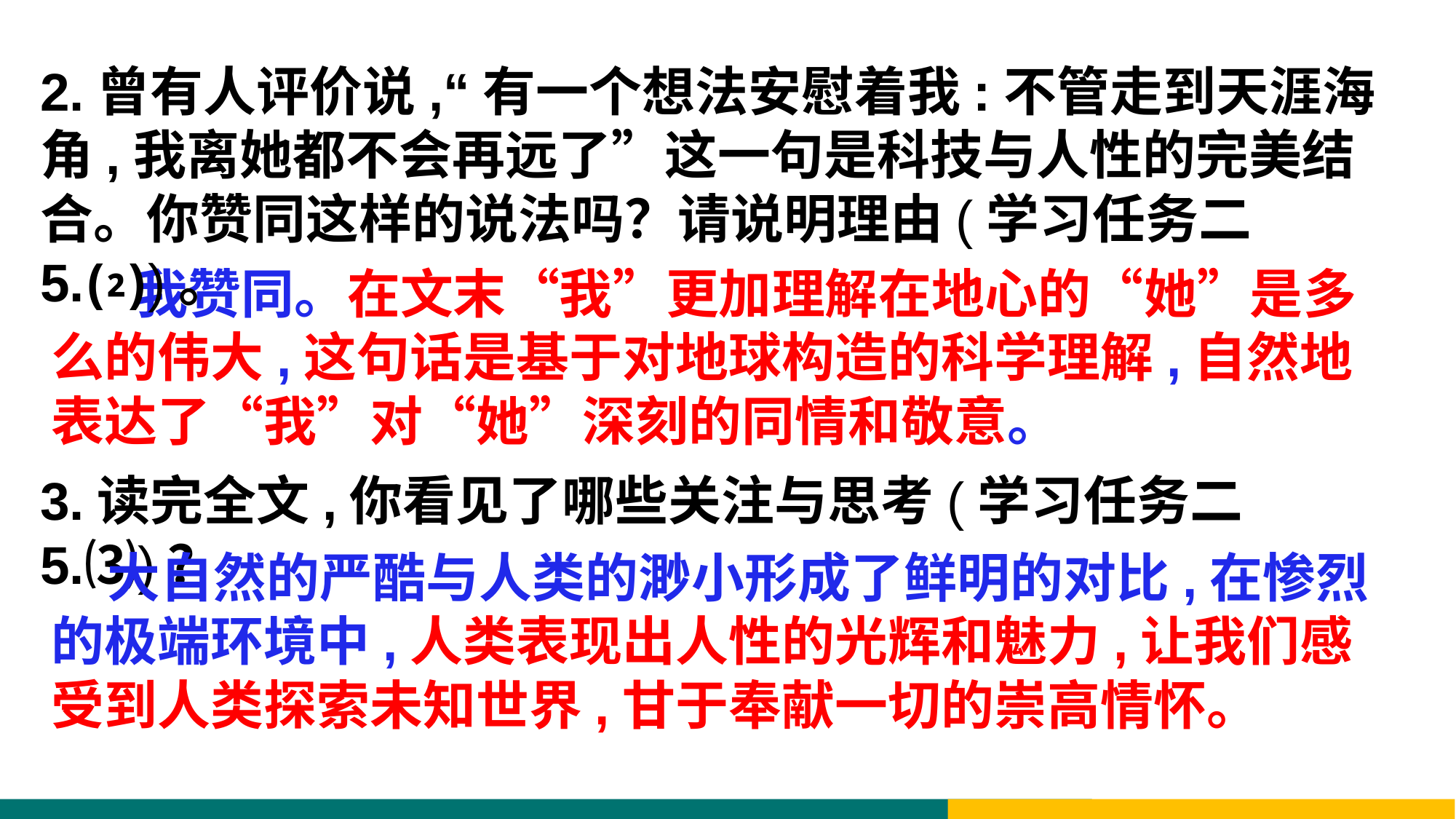

2.曾有人评价说,“有一个想法安慰着我:不管走到天涯海角,我离她都不会再远了”这一句是科技与人性的完美结合。你赞同这样的说法吗？请说明理由(学习任务二5.⑵)。
       我赞同。在文末“我”更加理解在地心的“她”是多么的伟大,这句话是基于对地球构造的科学理解,自然地表达了“我”对“她”深刻的同情和敬意。
3.读完全文,你看见了哪些关注与思考(学习任务二5.⑶)？
    大自然的严酷与人类的渺小形成了鲜明的对比,在惨烈的极端环境中,人类表现出人性的光辉和魅力,让我们感受到人类探索未知世界,甘于奉献一切的崇高情怀。